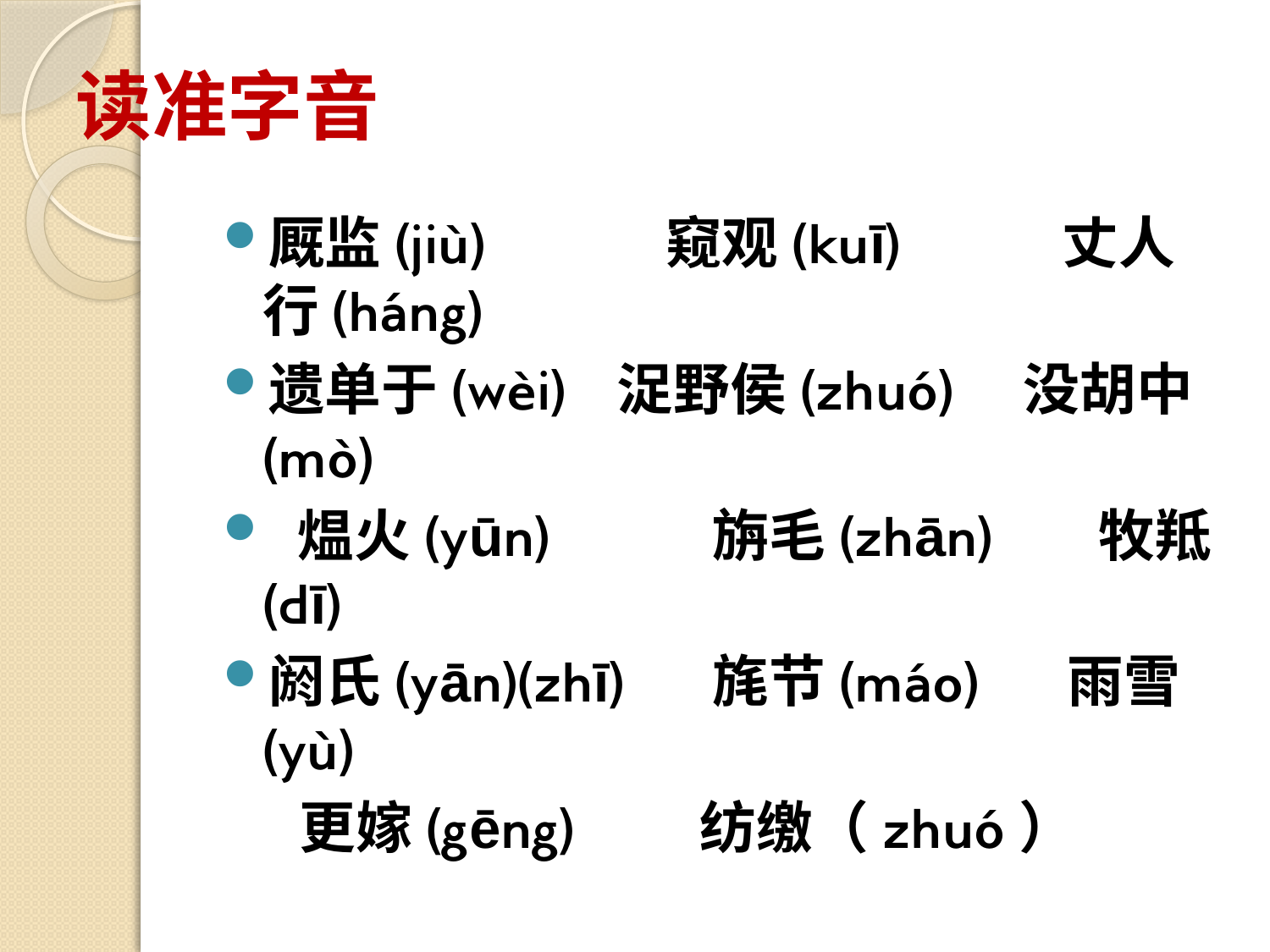

# 读准字音
厩监(jiù)         窥观(kuī)        丈人行(háng)
遗单于(wèi)  浞野侯(zhuó)   没胡中(mò)
 煴火(yūn)  	   旃毛(zhān)     牧羝(dī)
阏氏(yān)(zhī)    旄节(máo)    雨雪(yù)
    更嫁(gēng)      纺缴（zhuó）